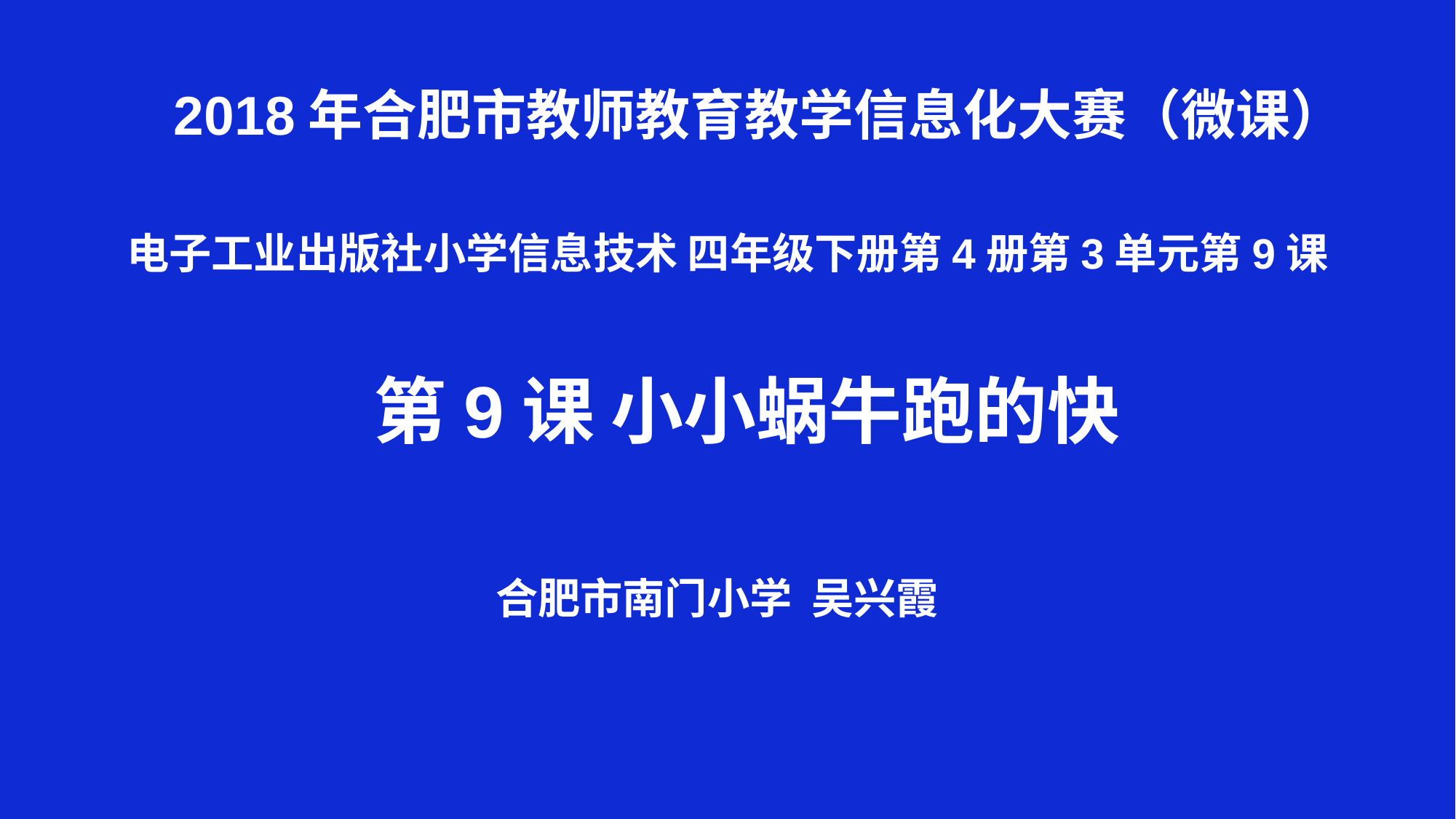

2018年合肥市教师教育教学信息化大赛（微课）
电子工业出版社小学信息技术 四年级下册第4册第3单元第9课

第9课 小小蜗牛跑的快
合肥市南门小学  吴兴霞